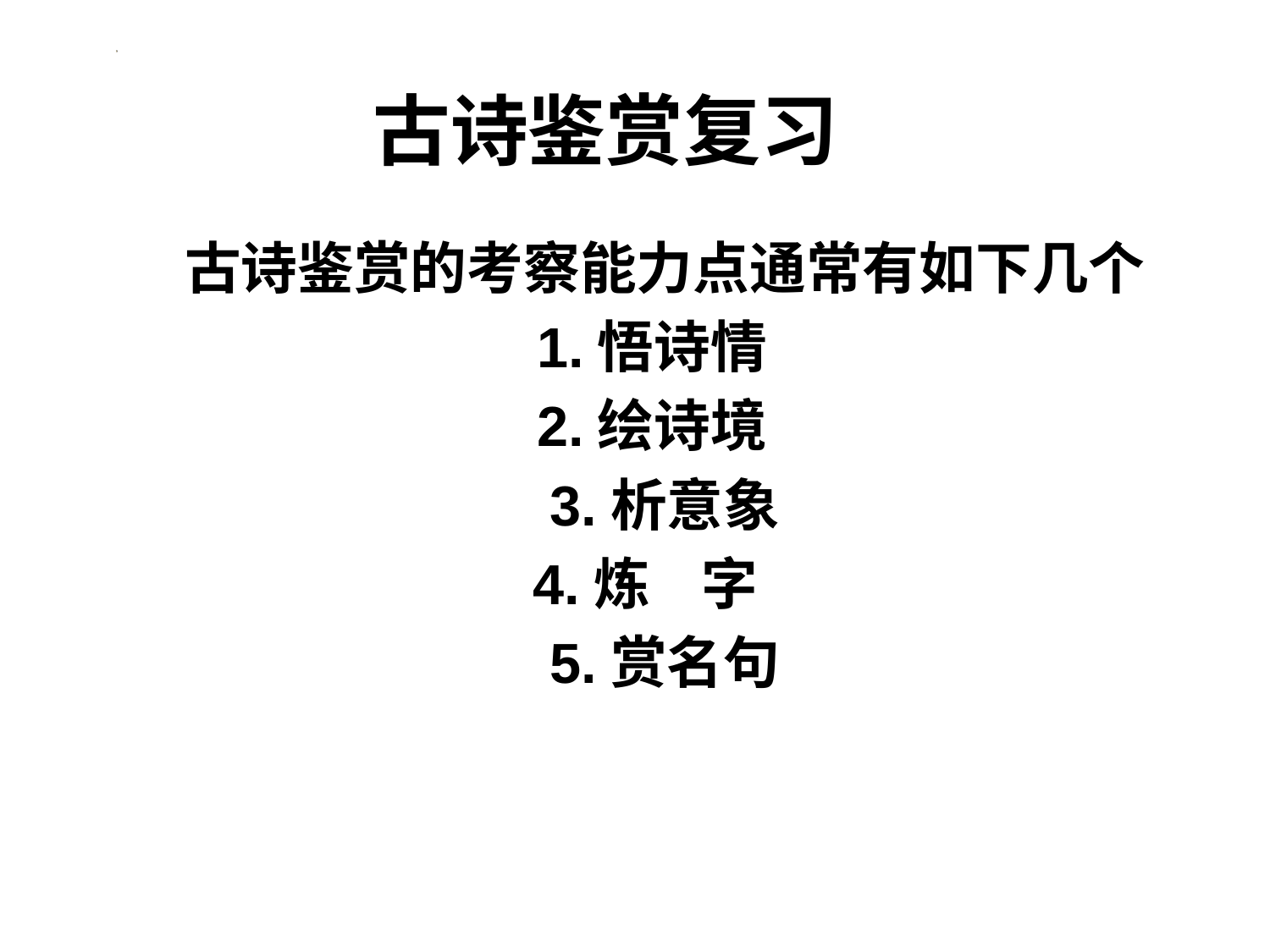

# 古诗鉴赏复习
古诗鉴赏的考察能力点通常有如下几个
1.悟诗情
2.绘诗境
3.析意象
4.炼    字
5.赏名句